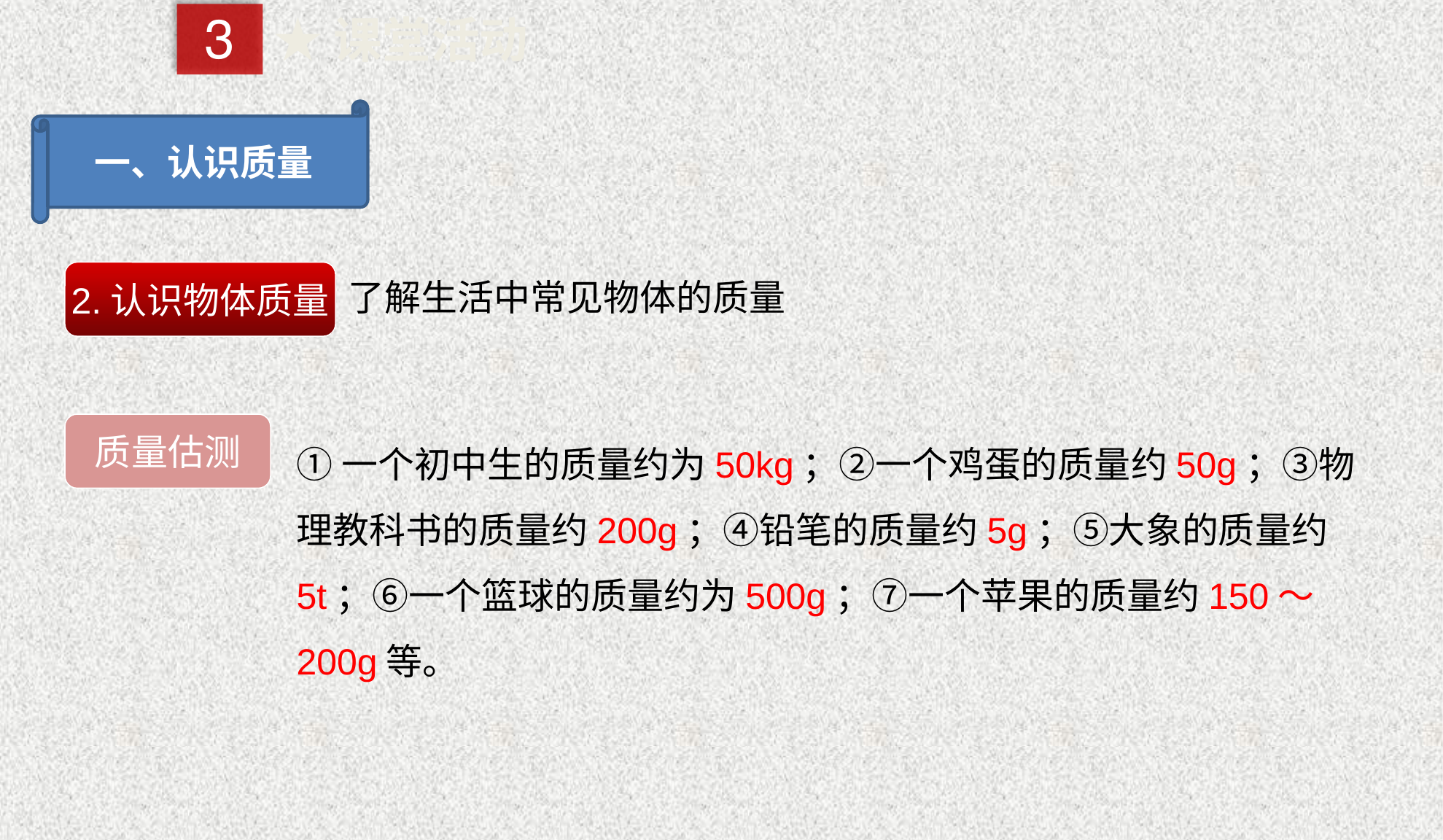

3
★课堂活动
一、认识质量
了解生活中常见物体的质量
2.认识物体质量
质量估测
①一个初中生的质量约为50kg；②一个鸡蛋的质量约50g；③物理教科书的质量约200g；④铅笔的质量约5g；⑤大象的质量约5t；⑥一个篮球的质量约为500g；⑦一个苹果的质量约150～200g等。